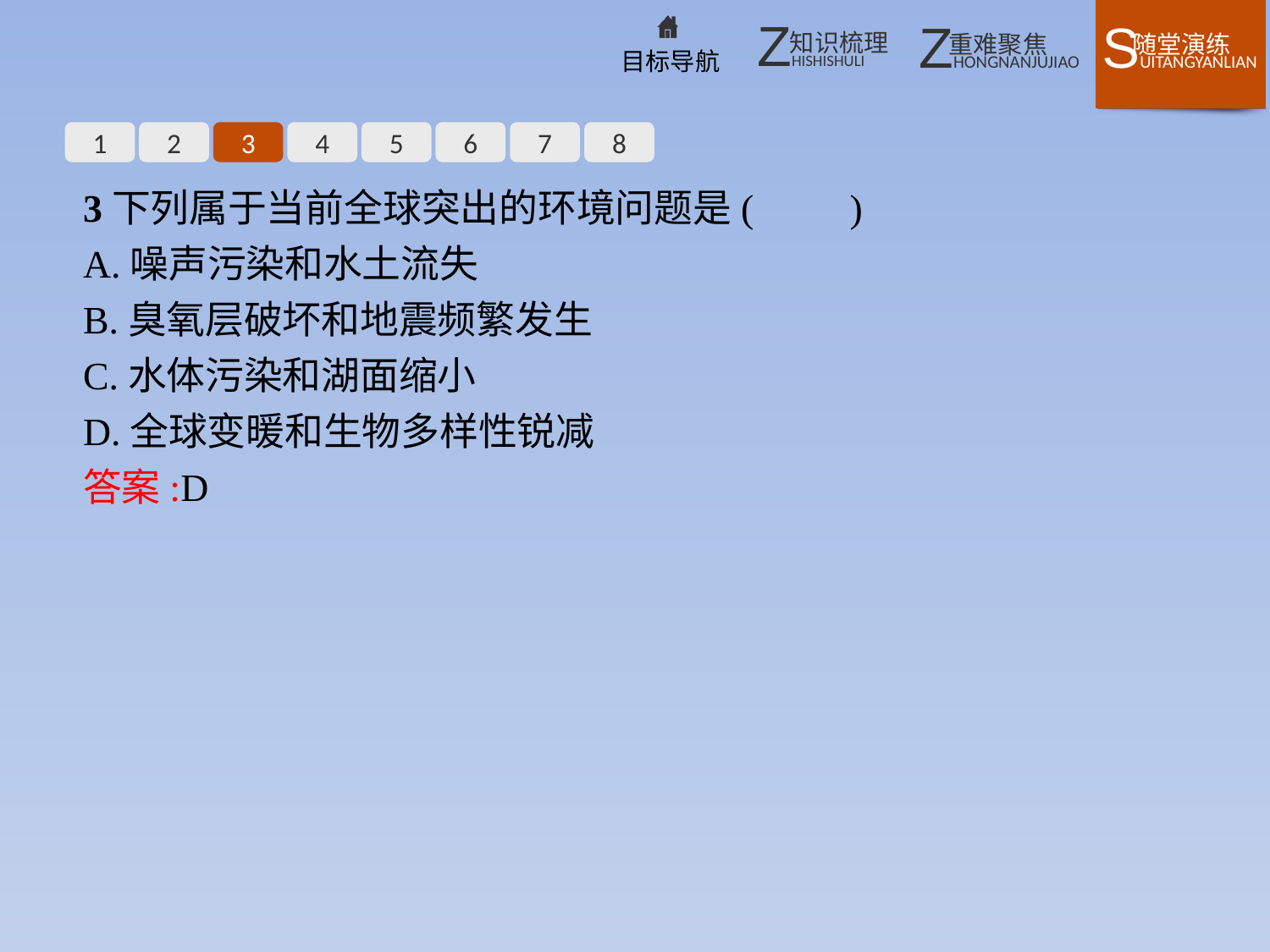

1
2
3
4
5
6
7
8
3下列属于当前全球突出的环境问题是(　　)
A.噪声污染和水土流失
B.臭氧层破坏和地震频繁发生
C.水体污染和湖面缩小
D.全球变暖和生物多样性锐减
答案:D